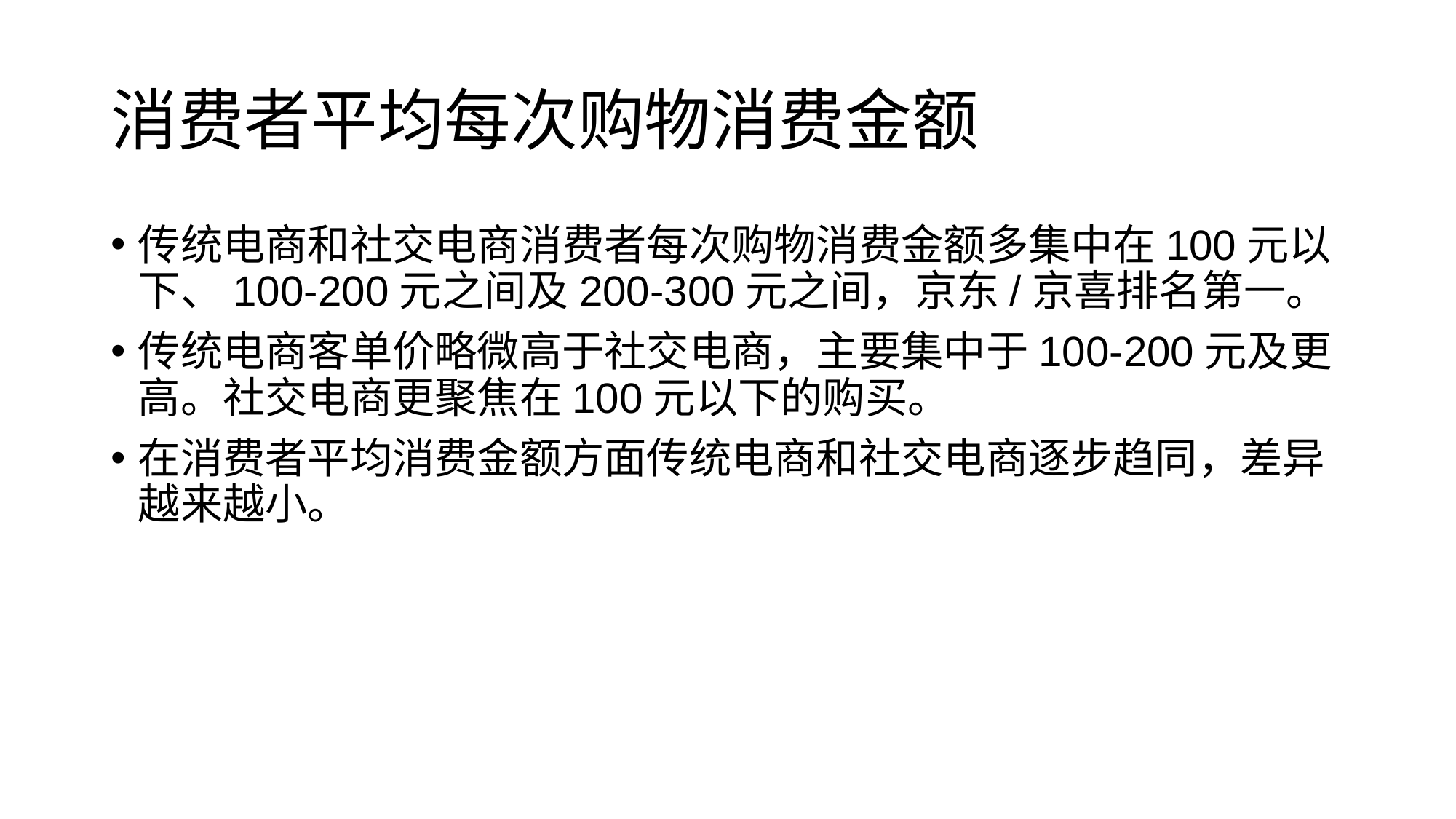

# 消费者平均每次购物消费金额
传统电商和社交电商消费者每次购物消费金额多集中在100元以下、100-200元之间及200-300元之间，京东/京喜排名第一。
传统电商客单价略微高于社交电商，主要集中于100-200元及更高。社交电商更聚焦在100元以下的购买。
在消费者平均消费金额方面传统电商和社交电商逐步趋同，差异越来越小。